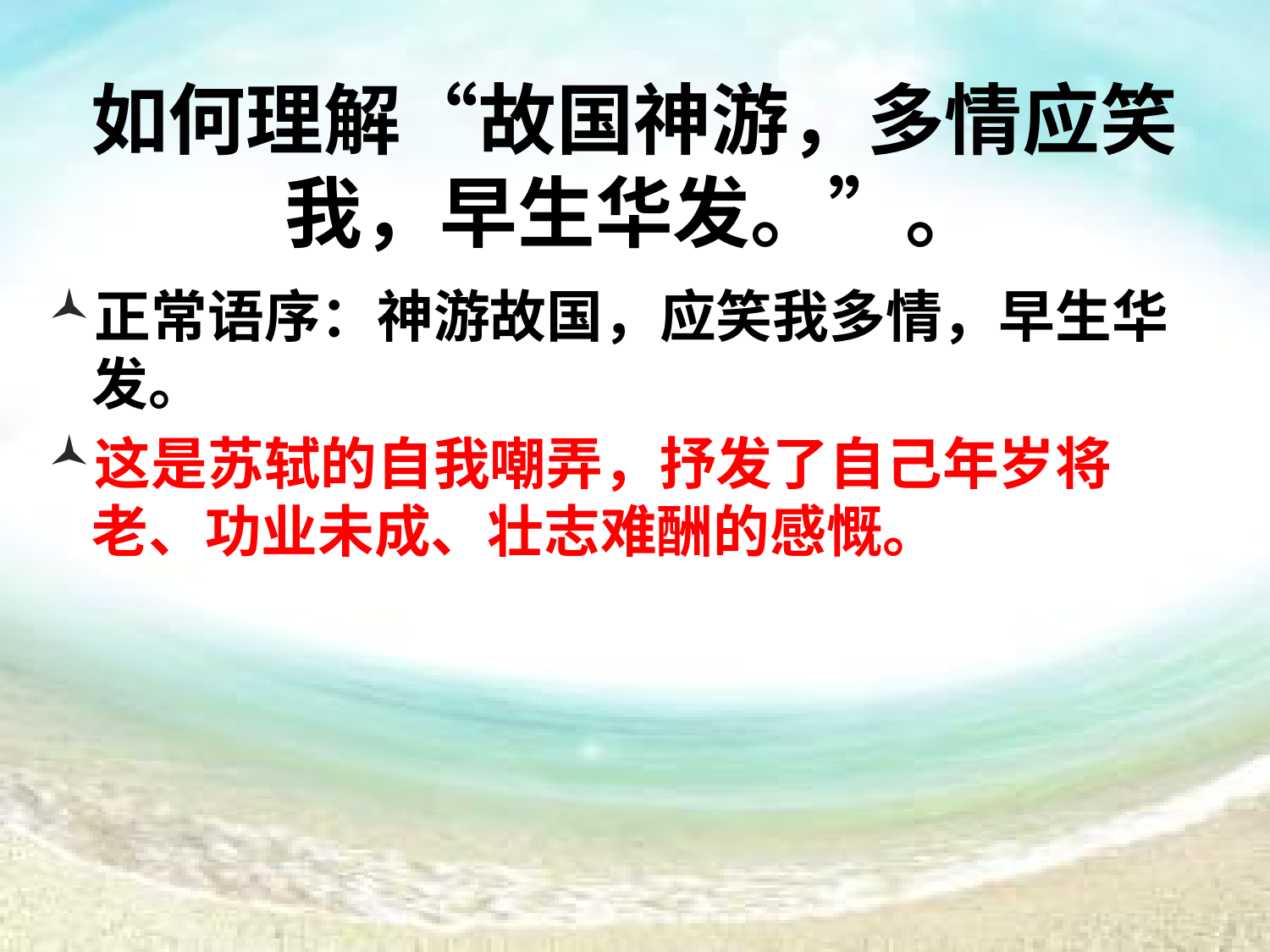

# 如何理解“故国神游，多情应笑我，早生华发。”。
正常语序：神游故国，应笑我多情，早生华发。
这是苏轼的自我嘲弄，抒发了自己年岁将老、功业未成、壮志难酬的感慨。